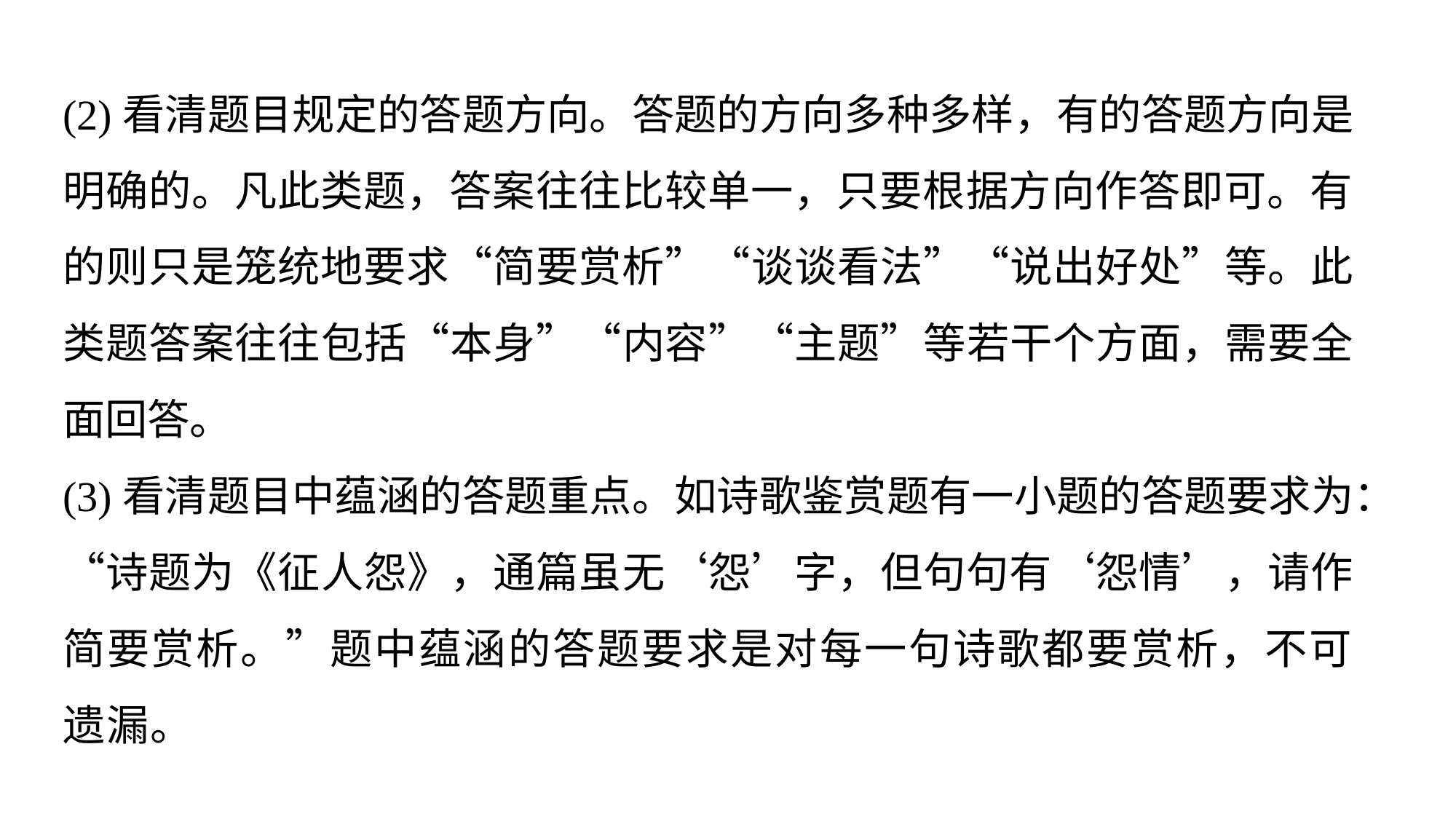

(2)看清题目规定的答题方向。答题的方向多种多样，有的答题方向是明确的。凡此类题，答案往往比较单一，只要根据方向作答即可。有的则只是笼统地要求“简要赏析”“谈谈看法”“说出好处”等。此类题答案往往包括“本身”“内容”“主题”等若干个方面，需要全面回答。
(3)看清题目中蕴涵的答题重点。如诗歌鉴赏题有一小题的答题要求为：“诗题为《征人怨》，通篇虽无‘怨’字，但句句有‘怨情’，请作简要赏析。”题中蕴涵的答题要求是对每一句诗歌都要赏析，不可遗漏。